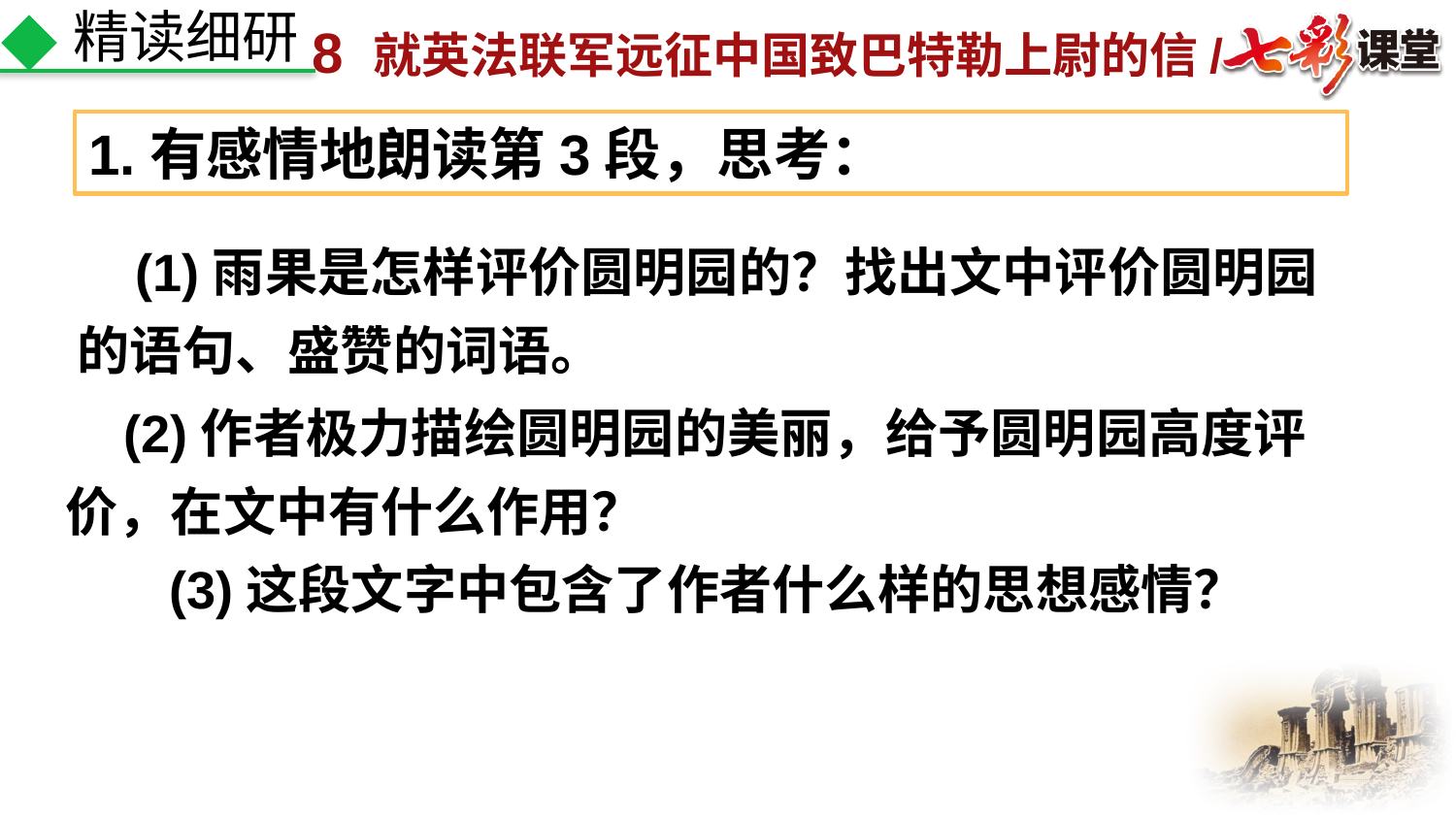

精读细研

1.有感情地朗读第3段，思考：
    (1)雨果是怎样评价圆明园的？找出文中评价圆明园的语句、盛赞的词语。
    (2)作者极力描绘圆明园的美丽，给予圆明园高度评价，在文中有什么作用？
(3)这段文字中包含了作者什么样的思想感情？